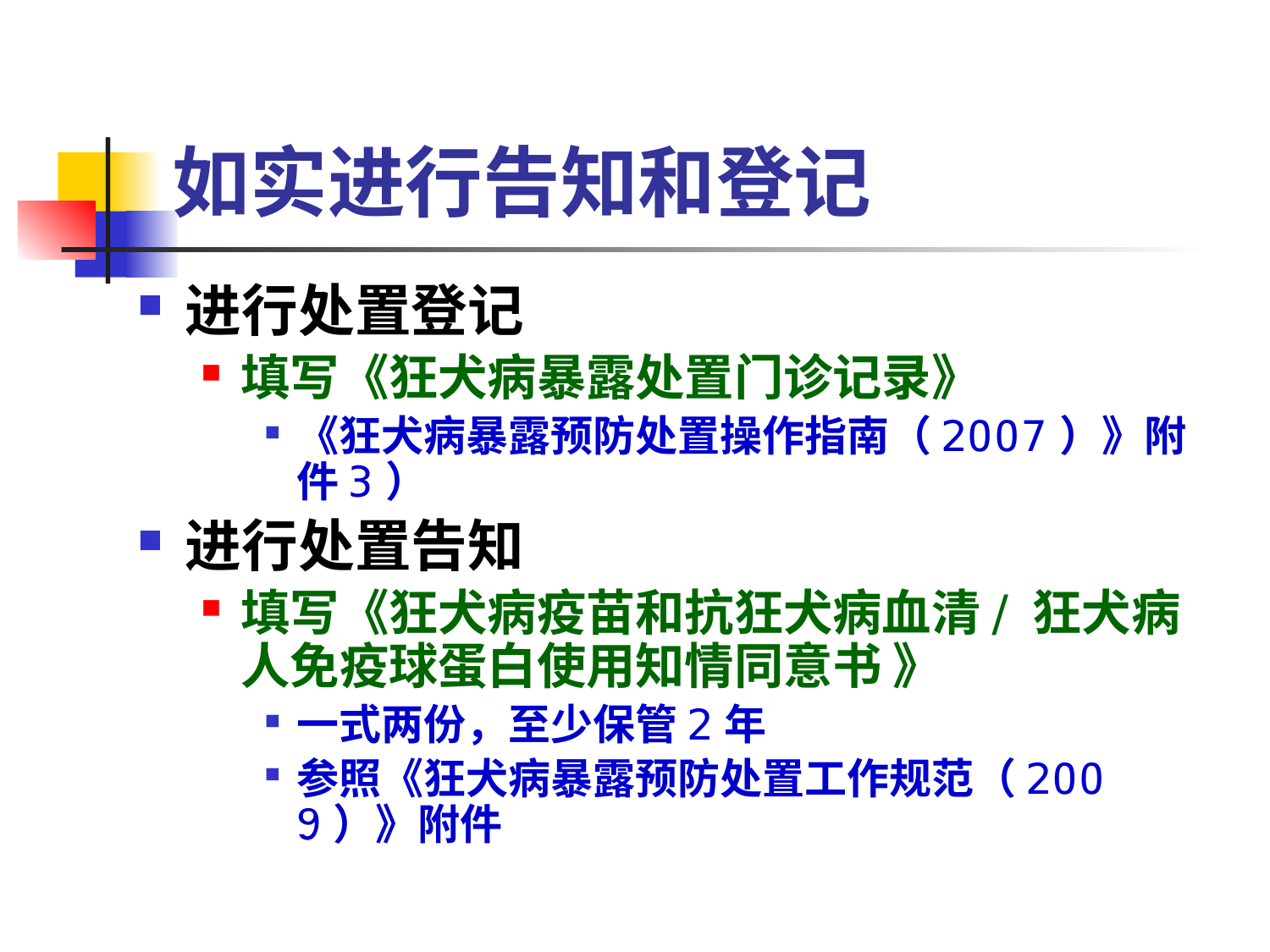

# 如实进行告知和登记
进行处置登记
填写《狂犬病暴露处置门诊记录》
《狂犬病暴露预防处置操作指南（2007）》附件3）
进行处置告知
填写《狂犬病疫苗和抗狂犬病血清/狂犬病人免疫球蛋白使用知情同意书 》
一式两份，至少保管2年
参照《狂犬病暴露预防处置工作规范（2009）》附件